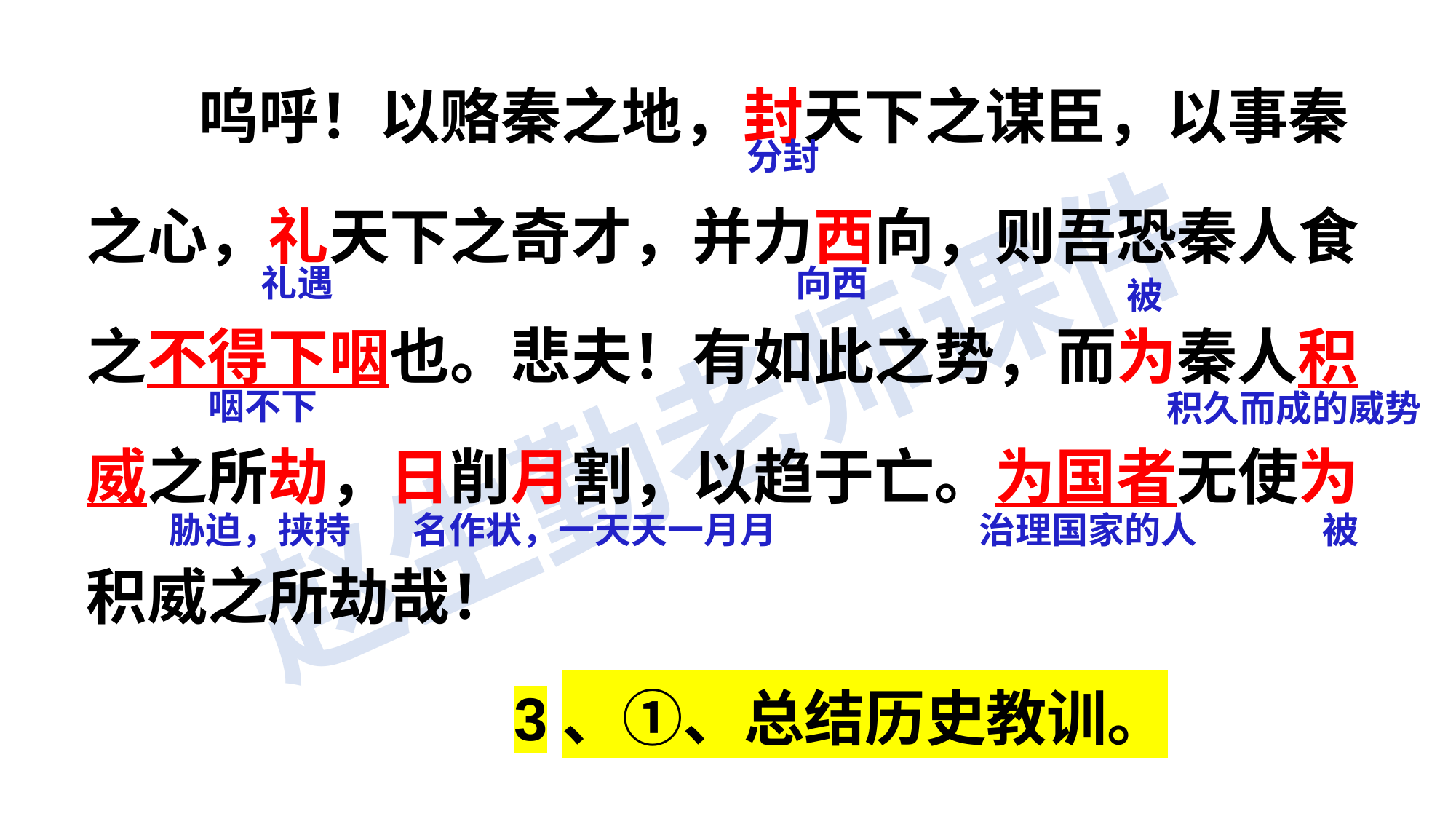

呜呼！以赂秦之地，封天下之谋臣，以事秦之心，礼天下之奇才，并力西向，则吾恐秦人食之不得下咽也。悲夫！有如此之势，而为秦人积威之所劫，日削月割，以趋于亡。为国者无使为积威之所劫哉！
分封
向西
礼遇
被
咽不下
积久而成的威势
被
胁迫，挟持
名作状，一天天一月月
治理国家的人
3、①、总结历史教训。